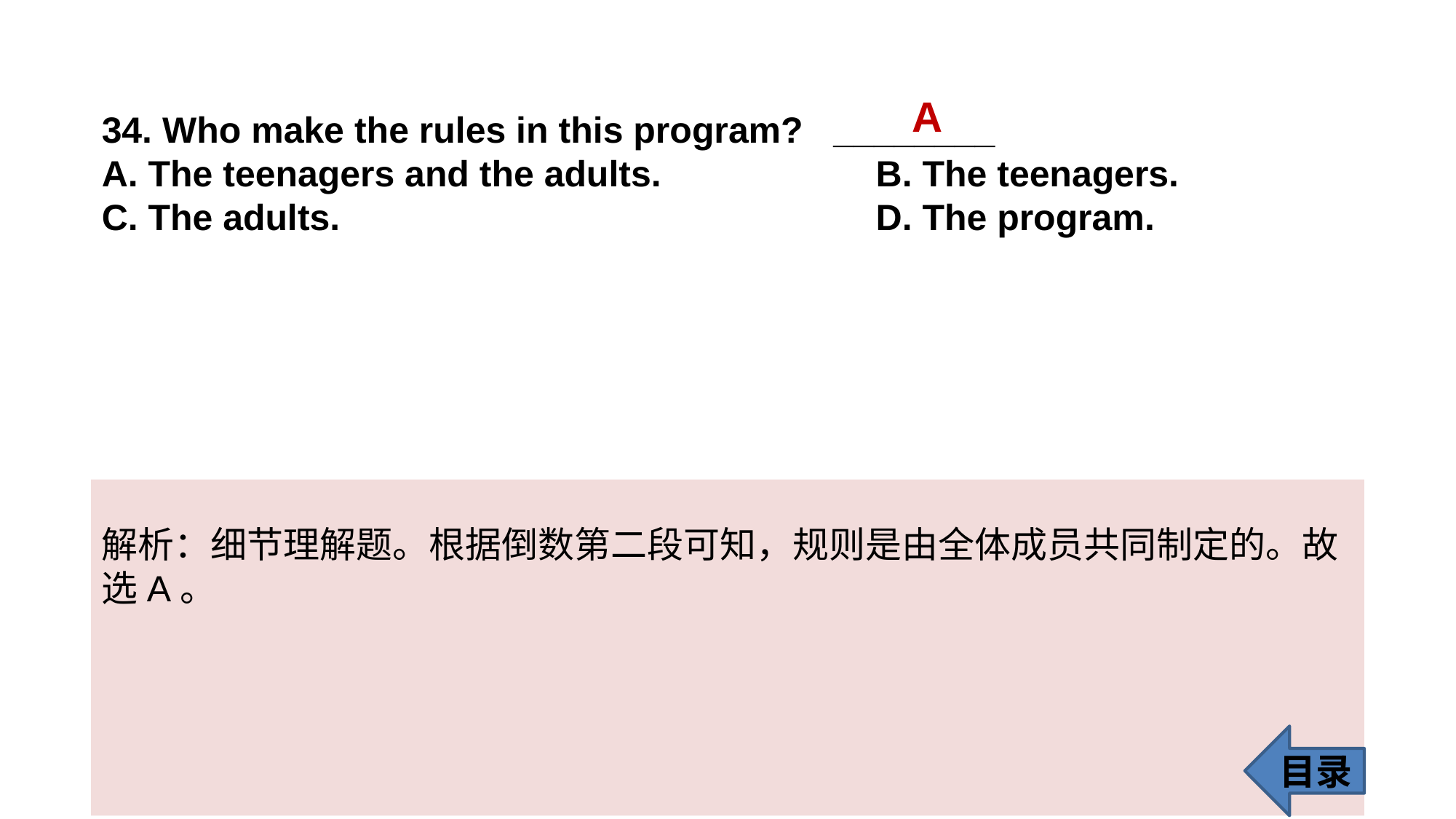

A
34. Who make the rules in this program?   ________
A. The teenagers and the adults. 		 B. The teenagers.
C. The adults.					 D. The program.

解析：细节理解题。根据倒数第二段可知，规则是由全体成员共同制定的。故
选A。
目录
35